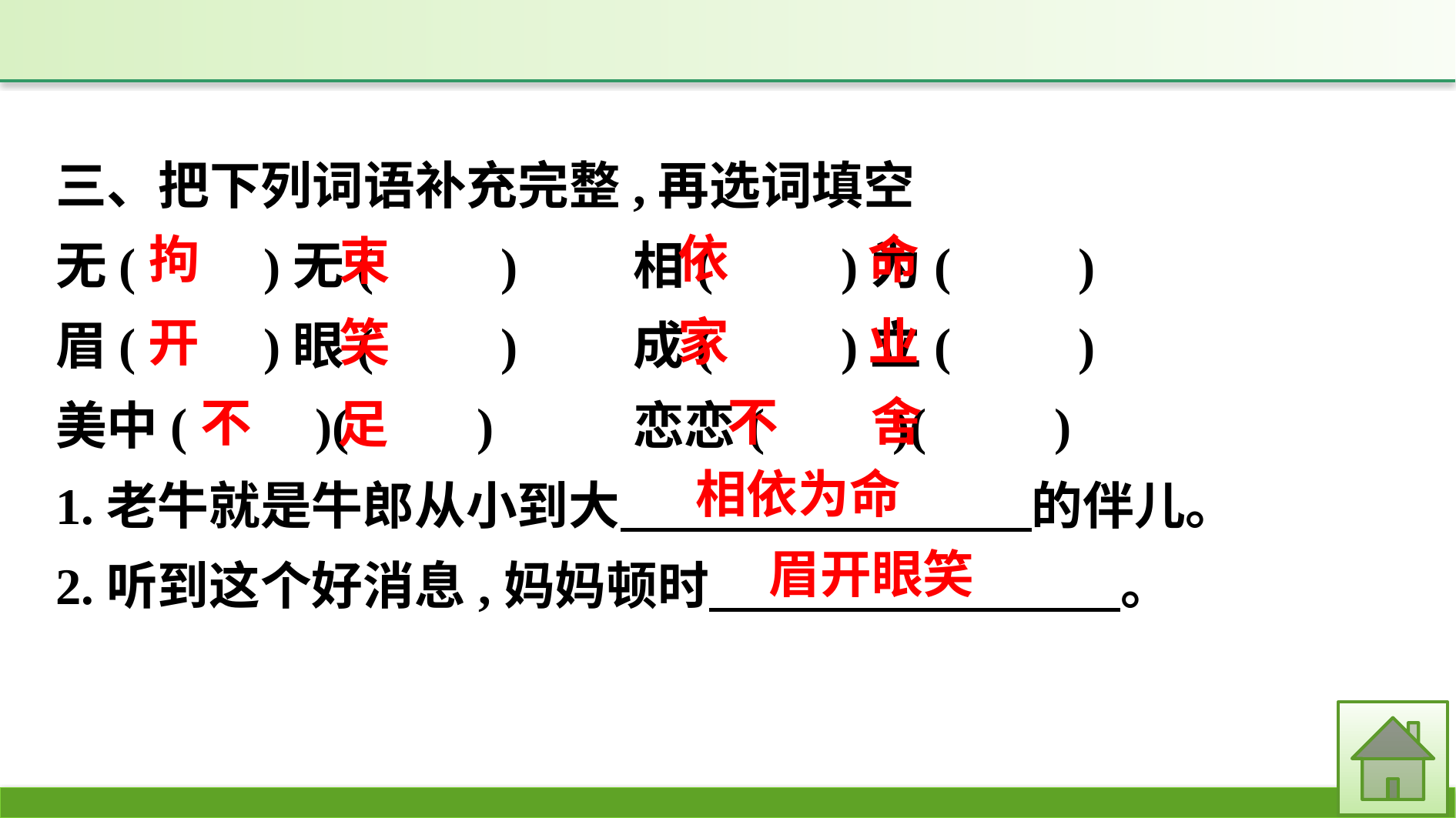

三、把下列词语补充完整,再选词填空
无(　　)无(　　)		相(　　)为(　　)
眉(　　)眼(　　)		成(　　)立(　　)
美中(　　)(　　)		恋恋(　　)(　　)
1.老牛就是牛郎从小到大　　　　　　　　的伴儿。
2.听到这个好消息,妈妈顿时　　　　　　　　。
依
拘
命
束
家
业
笑
开
舍
不
不
足
相依为命
眉开眼笑